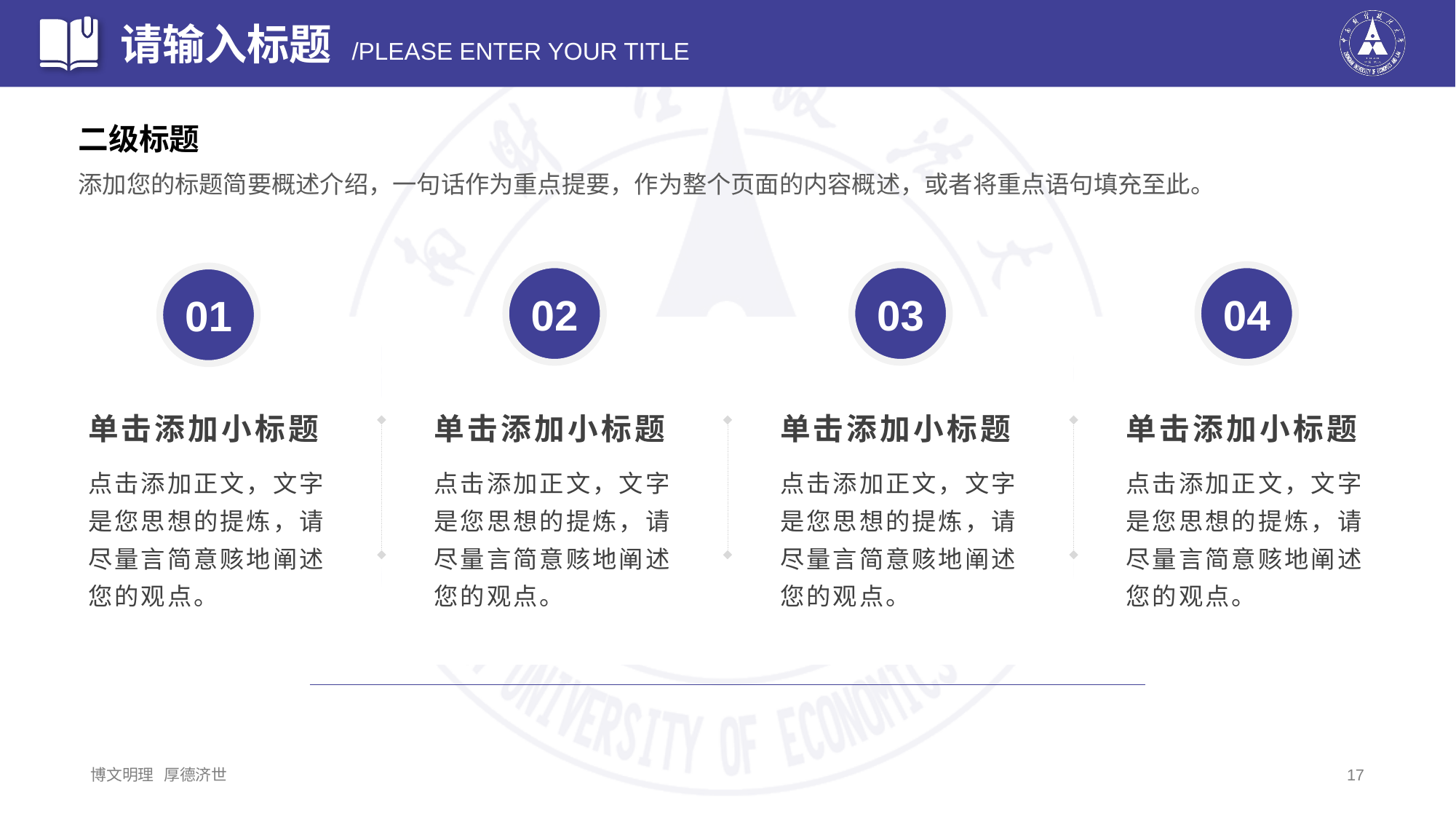

二级标题
添加您的标题简要概述介绍，一句话作为重点提要，作为整个页面的内容概述，或者将重点语句填充至此。

02
03
04
01

单击添加小标题
单击添加小标题
单击添加小标题
单击添加小标题
点击添加正文，文字是您思想的提炼，请尽量言简意赅地阐述您的观点。
点击添加正文，文字是您思想的提炼，请尽量言简意赅地阐述您的观点。
点击添加正文，文字是您思想的提炼，请尽量言简意赅地阐述您的观点。
点击添加正文，文字是您思想的提炼，请尽量言简意赅地阐述您的观点。